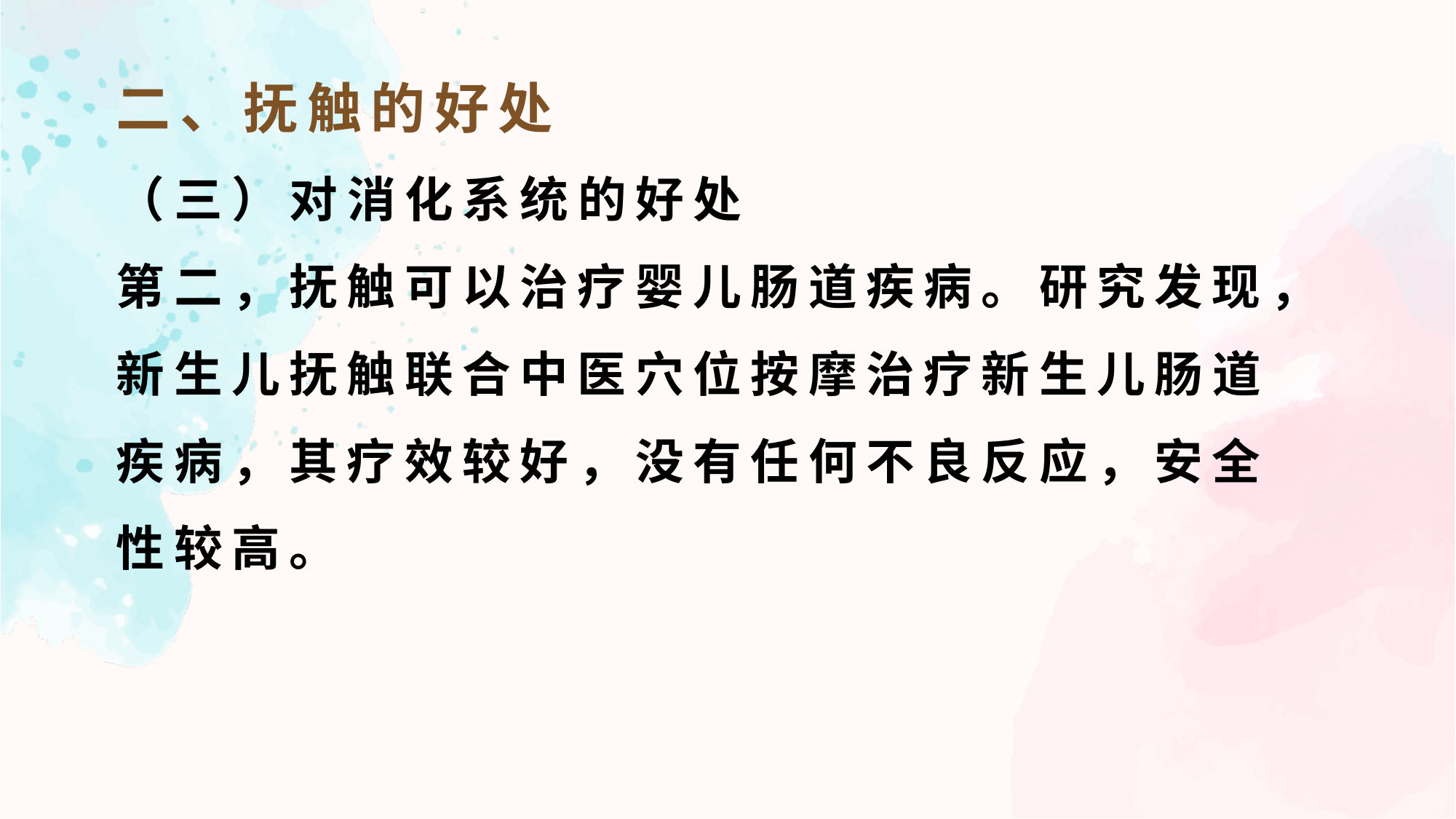

二、抚触的好处
（三）对消化系统的好处
第二，抚触可以治疗婴儿肠道疾病。研究发现，新生儿抚触联合中医穴位按摩治疗新生儿肠道疾病，其疗效较好，没有任何不良反应，安全性较高。